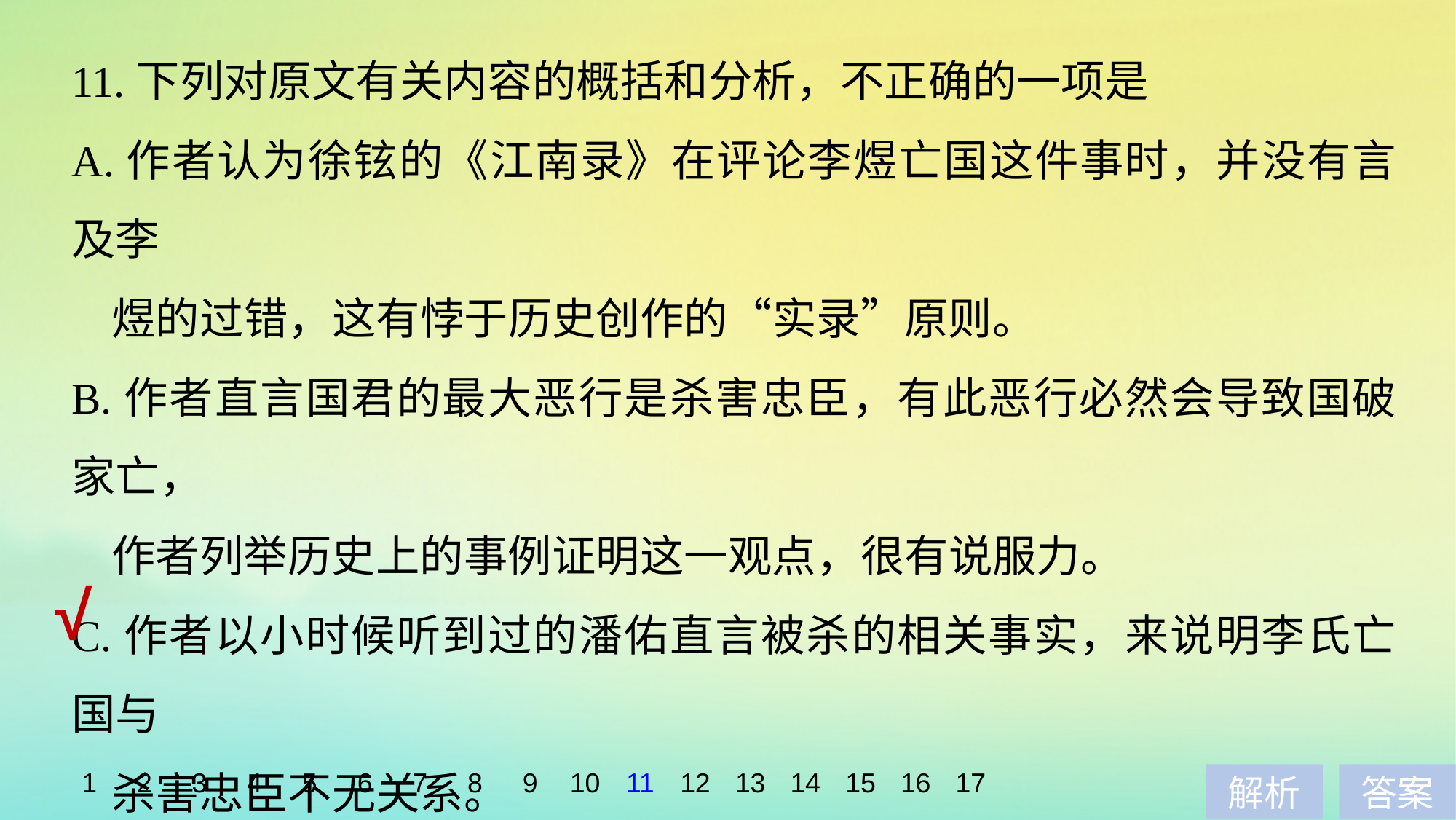

11.下列对原文有关内容的概括和分析，不正确的一项是
A.作者认为徐铉的《江南录》在评论李煜亡国这件事时，并没有言及李
   煜的过错，这有悖于历史创作的“实录”原则。
B.作者直言国君的最大恶行是杀害忠臣，有此恶行必然会导致国破家亡，
   作者列举历史上的事例证明这一观点，很有说服力。
C.作者以小时候听到过的潘佑直言被杀的相关事实，来说明李氏亡国与
   杀害忠臣不无关系。
D.作者摆事实、讲道理，指出徐铉的《江南录》歪曲史实，诬陷忠良，
    欺瞒君主，是为了达到弹劾同僚的目的。
√
1
2
3
4
5
6
7
8
9
10
11
12
13
14
15
16
17
解析
答案